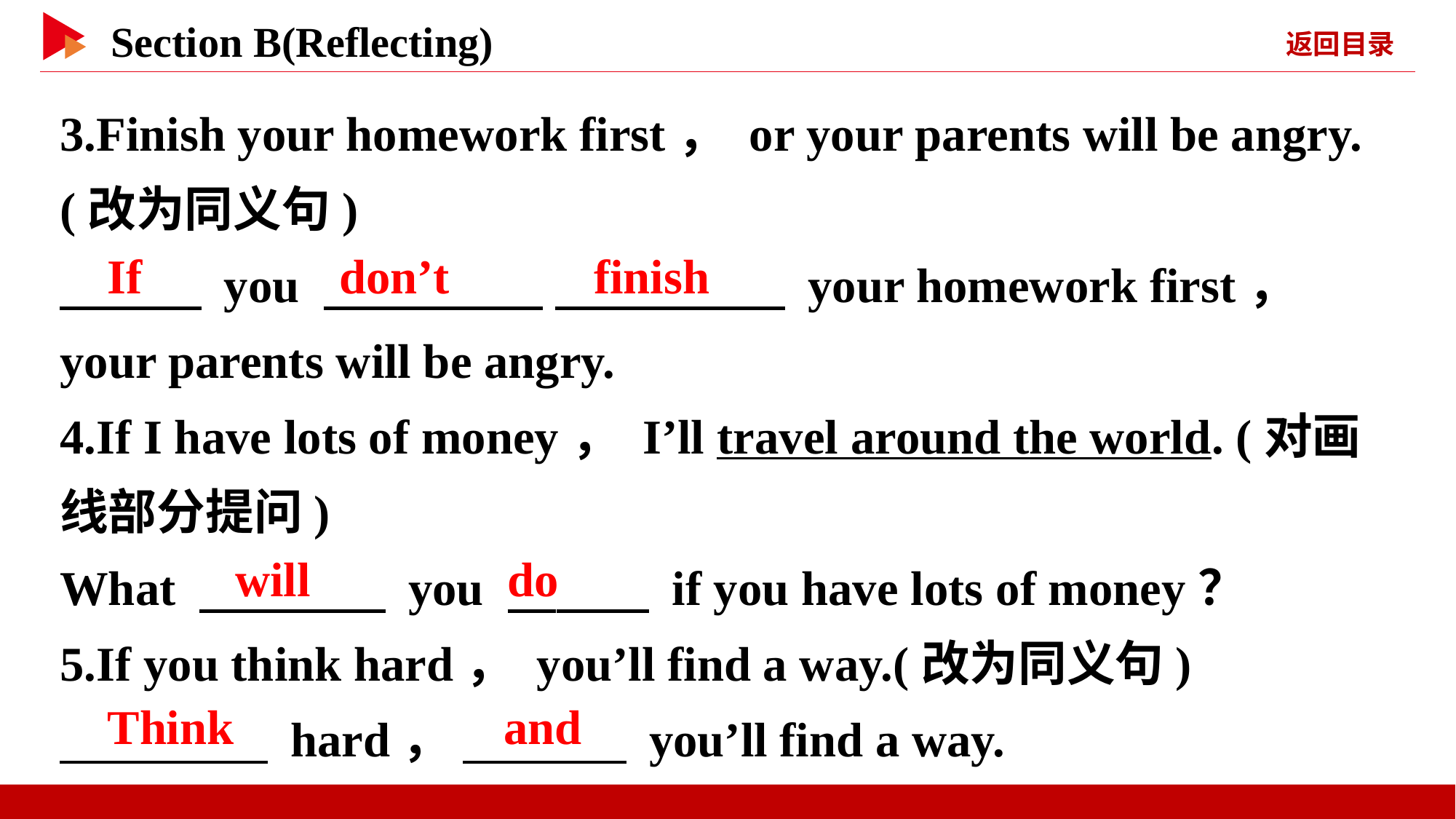

3.Finish your homework first， or your parents will be angry.(改为同义句)
　    　 you 　           　 　            　 your homework first， your parents will be angry.
4.If I have lots of money， I’ll travel around the world. (对画线部分提问)
What 　        　 you 　    　 if you have lots of money？
5.If you think hard， you’ll find a way.(改为同义句)
　          　 hard， 　      　 you’ll find a way.
If
don’t 　 　finish
will
do
Think
and